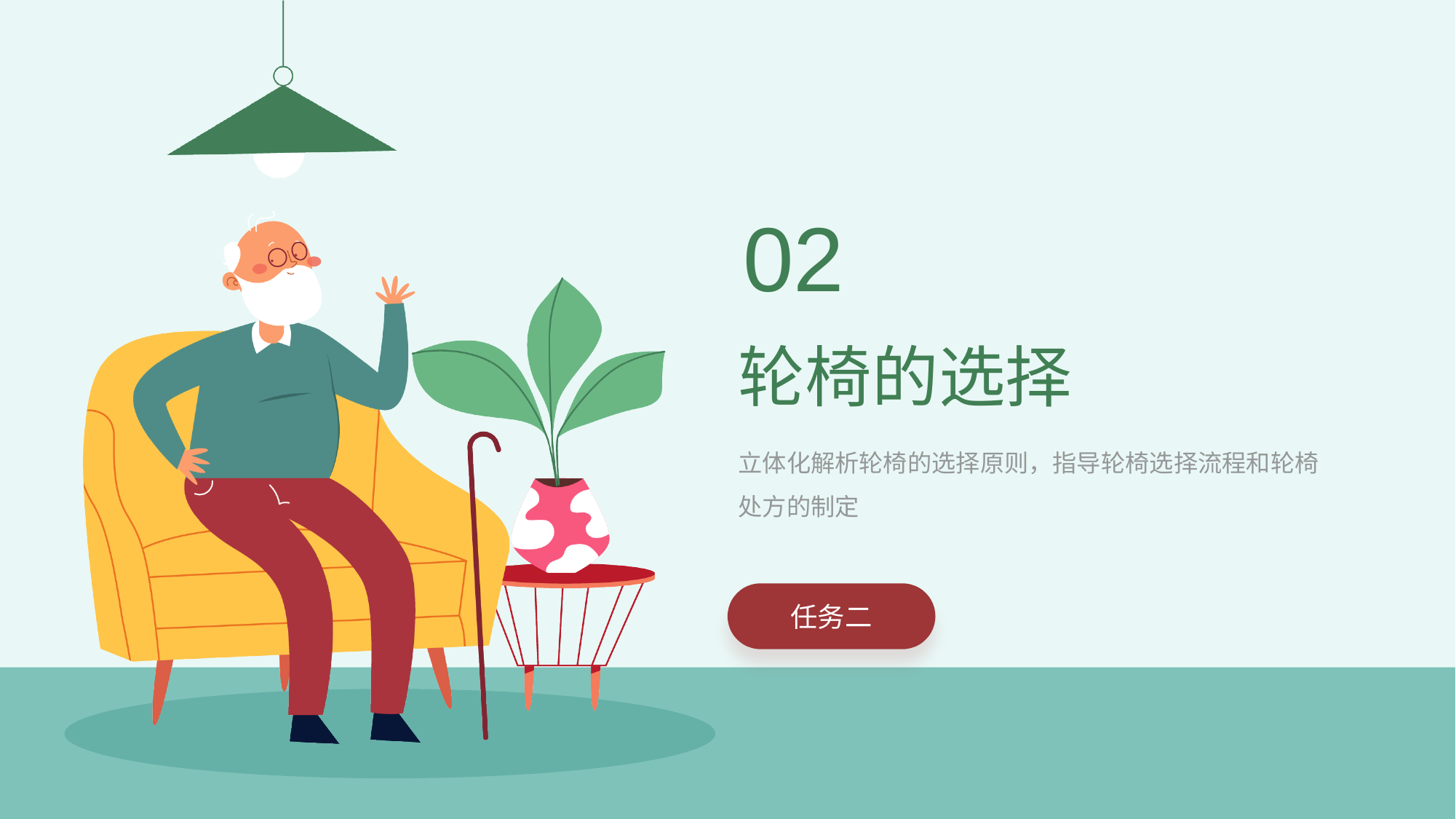

02
轮椅的选择
立体化解析轮椅的选择原则，指导轮椅选择流程和轮椅处方的制定

任务二